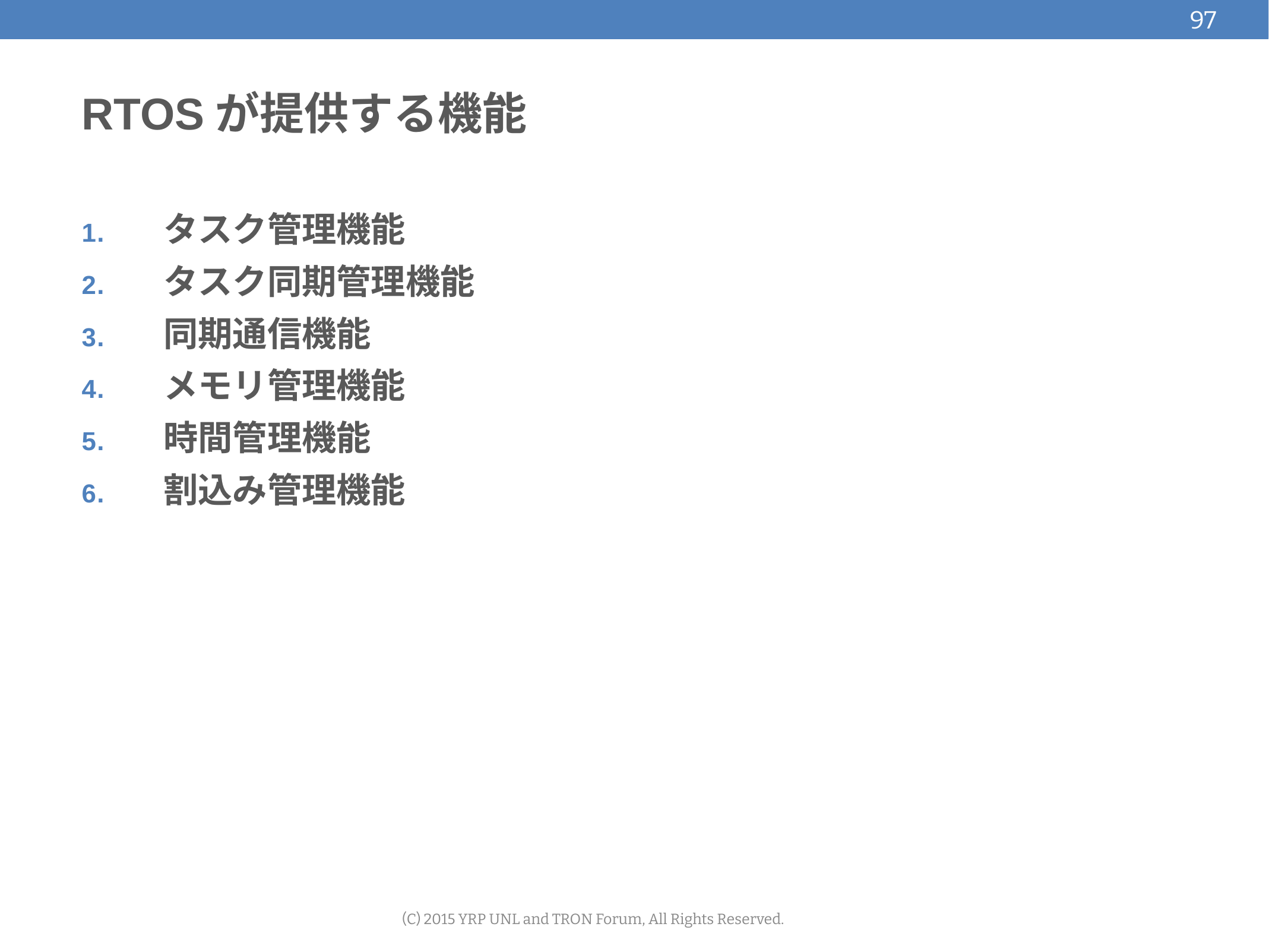

97
# RTOSが提供する機能
タスク管理機能
タスク同期管理機能
同期通信機能
メモリ管理機能
時間管理機能
割込み管理機能
(C) 2015 YRP UNL and TRON Forum, All Rights Reserved.